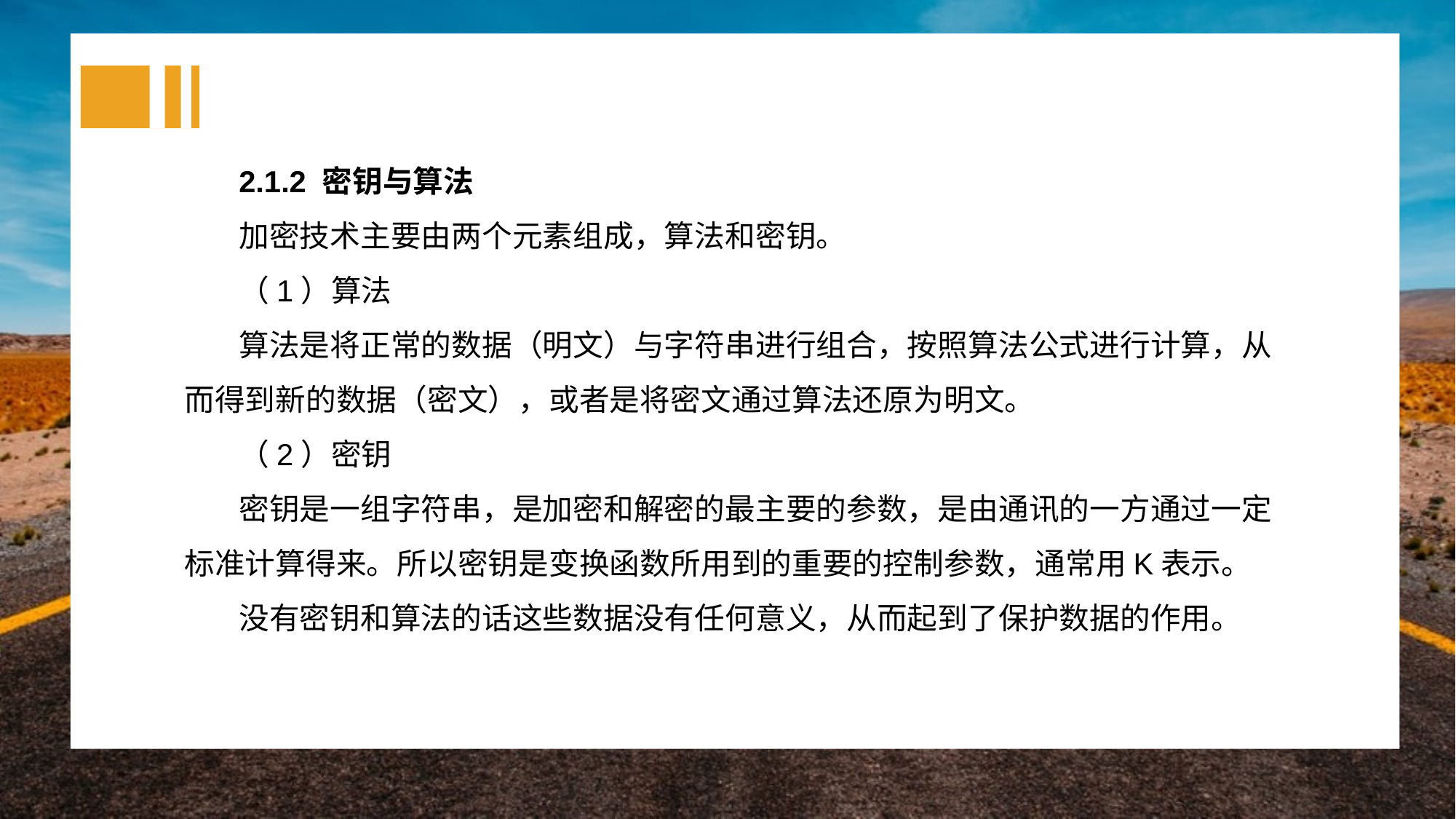

2.1.2 密钥与算法
加密技术主要由两个元素组成，算法和密钥。
（1）算法
算法是将正常的数据（明文）与字符串进行组合，按照算法公式进行计算，从而得到新的数据（密文），或者是将密文通过算法还原为明文。
（2）密钥
密钥是一组字符串，是加密和解密的最主要的参数，是由通讯的一方通过一定标准计算得来。所以密钥是变换函数所用到的重要的控制参数，通常用K表示。
没有密钥和算法的话这些数据没有任何意义，从而起到了保护数据的作用。